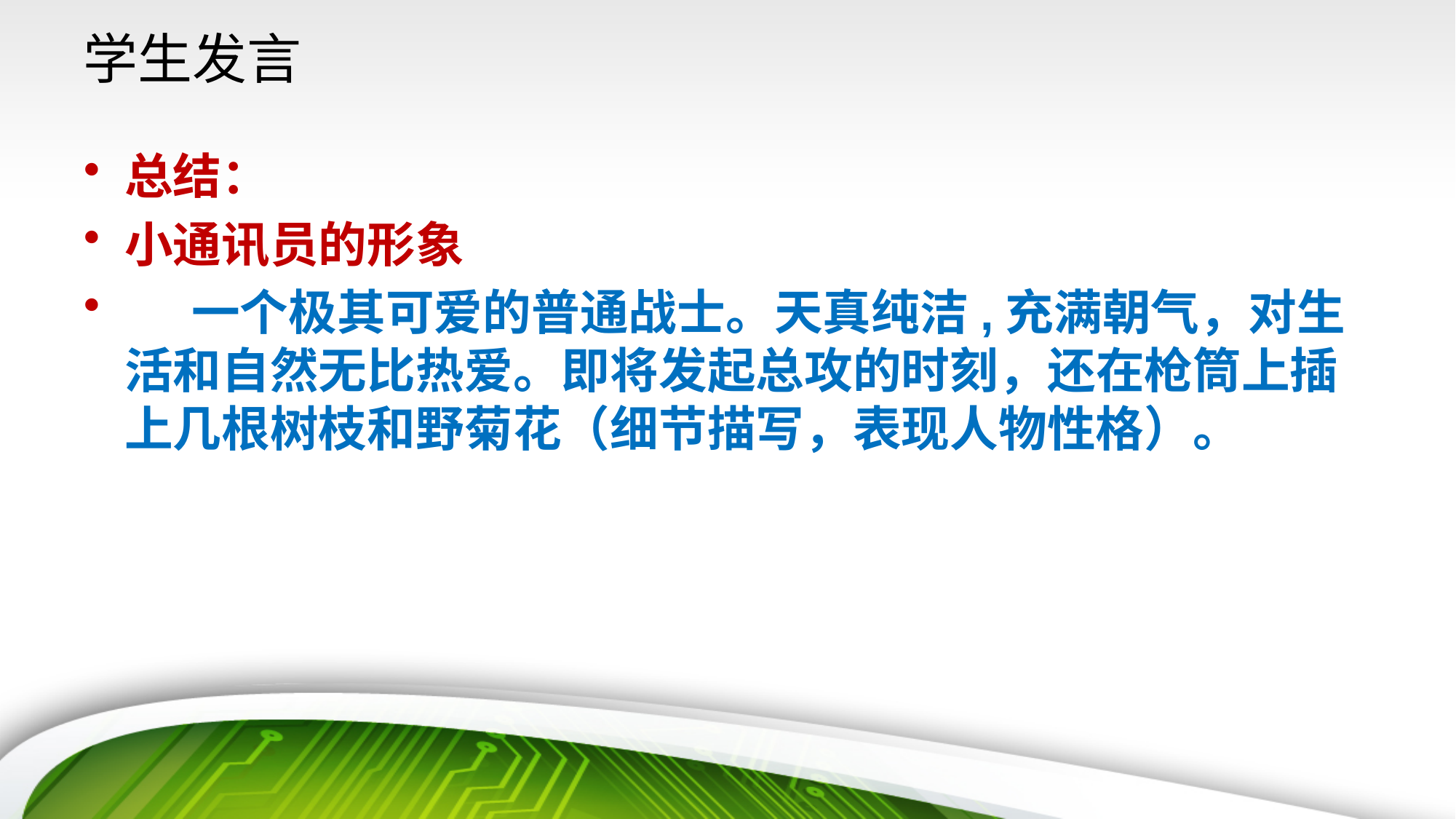

# 学生发言
总结：
小通讯员的形象
     一个极其可爱的普通战士。天真纯洁,充满朝气，对生活和自然无比热爱。即将发起总攻的时刻，还在枪筒上插上几根树枝和野菊花（细节描写，表现人物性格）。